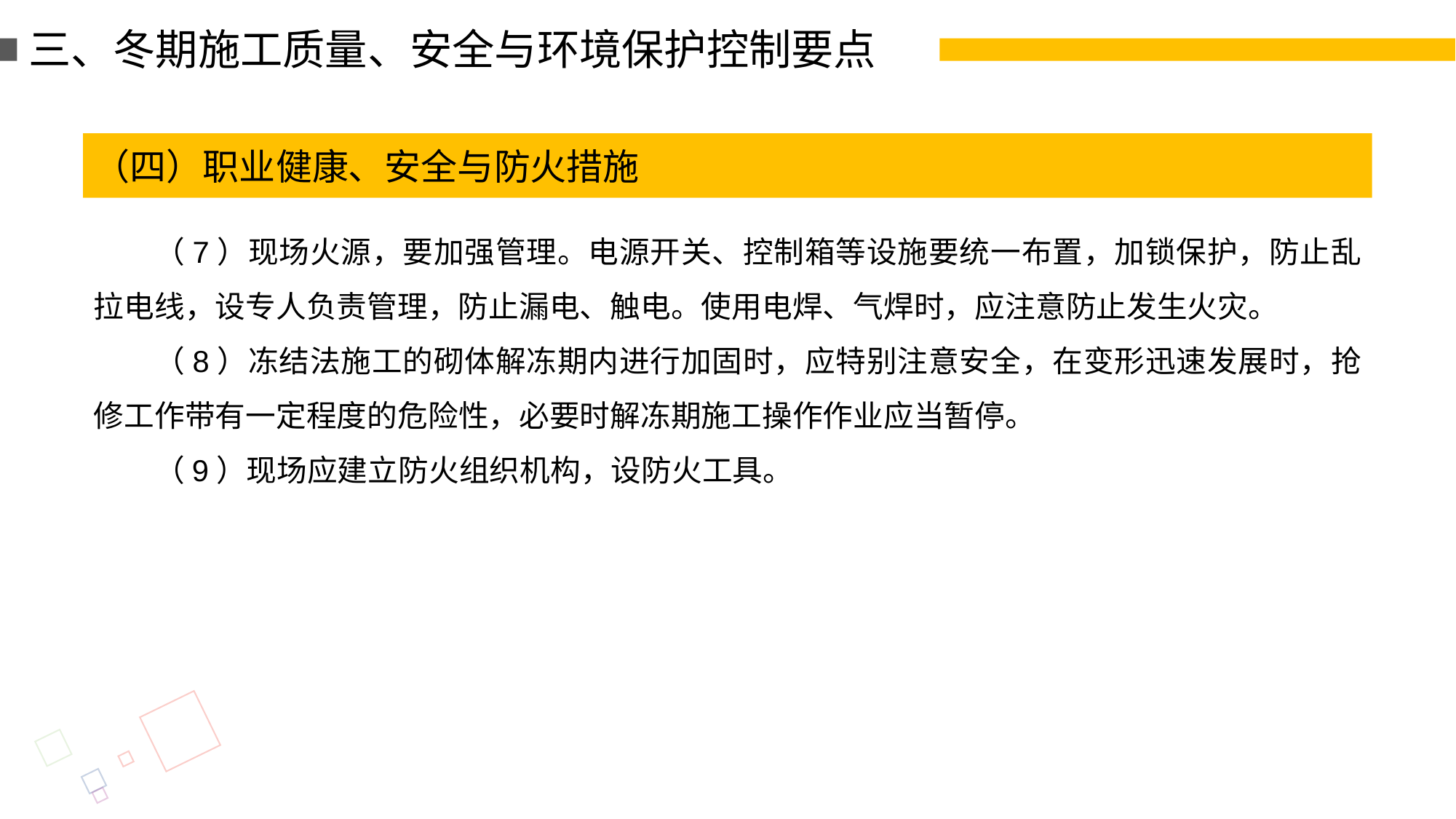

三、冬期施工质量、安全与环境保护控制要点
（四）职业健康、安全与防火措施
（7）现场火源，要加强管理。电源开关、控制箱等设施要统一布置，加锁保护，防止乱拉电线，设专人负责管理，防止漏电、触电。使用电焊、气焊时，应注意防止发生火灾。
（8）冻结法施工的砌体解冻期内进行加固时，应特别注意安全，在变形迅速发展时，抢修工作带有一定程度的危险性，必要时解冻期施工操作作业应当暂停。
（9）现场应建立防火组织机构，设防火工具。